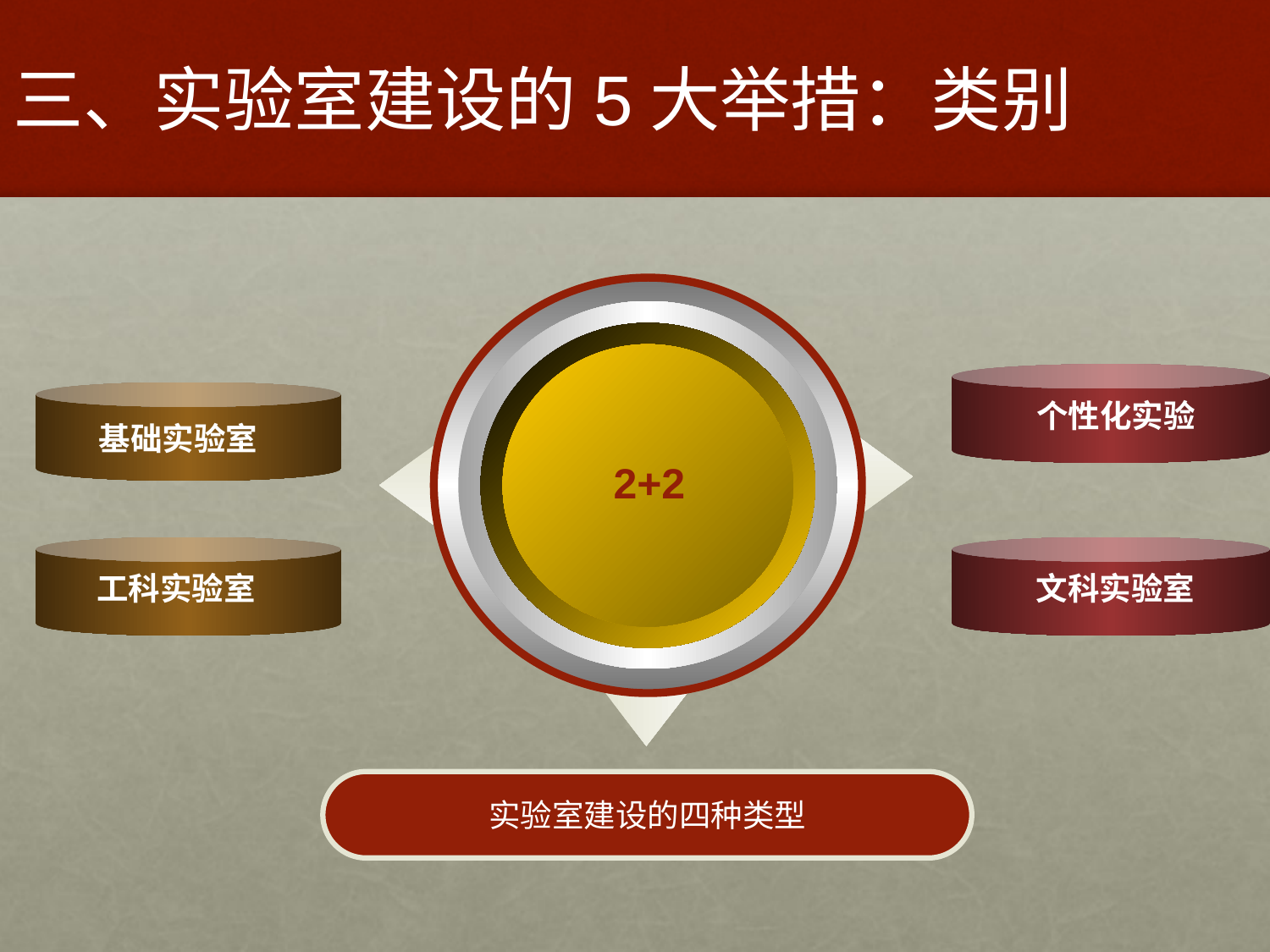

# 三、实验室建设的5大举措：类别

个性化实验
基础实验室
2+2

工科实验室
文科实验室
实验室建设的四种类型